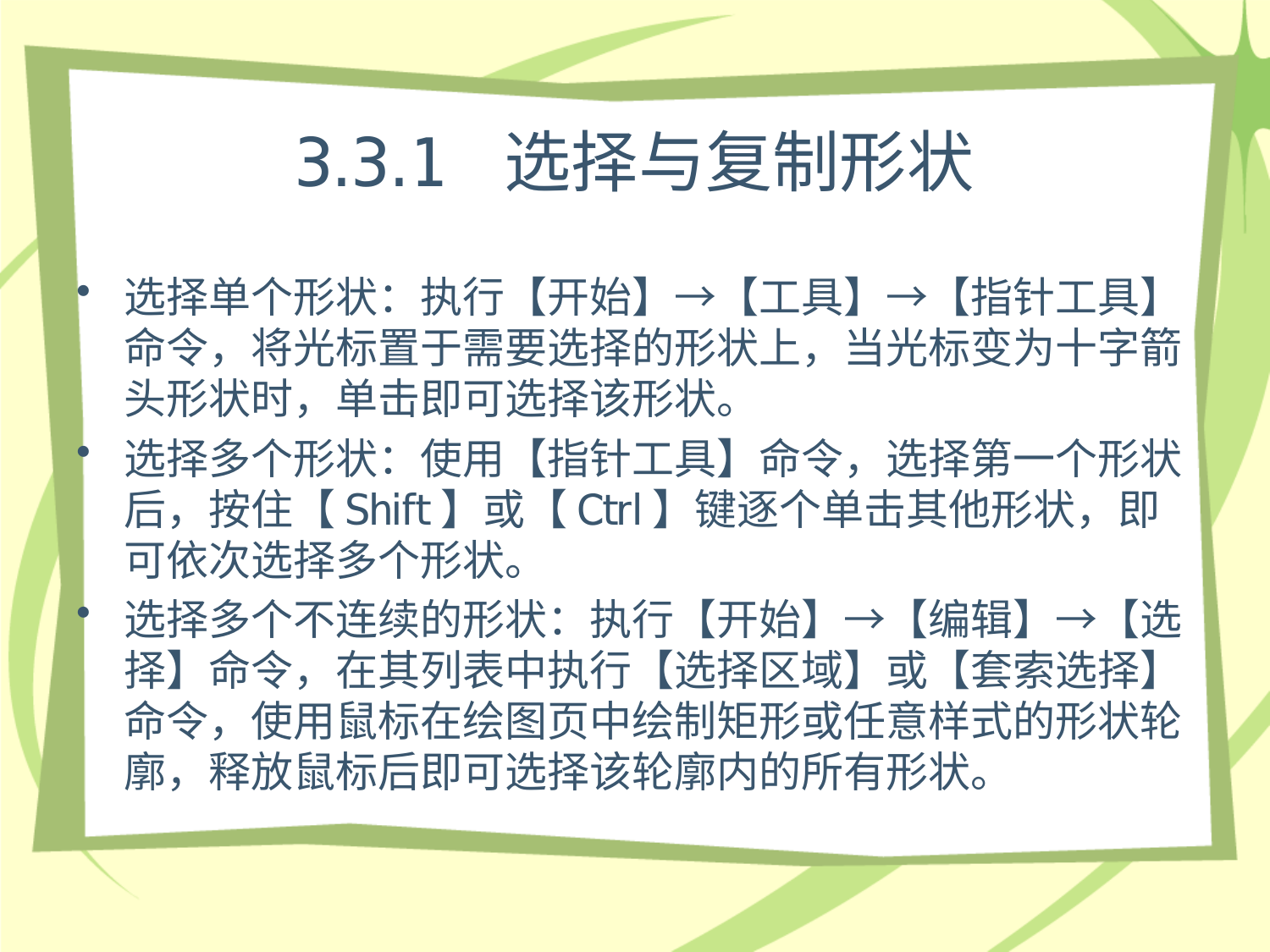

# 3.3.1  选择与复制形状
选择单个形状：执行【开始】→【工具】→【指针工具】命令，将光标置于需要选择的形状上，当光标变为十字箭头形状时，单击即可选择该形状。
选择多个形状：使用【指针工具】命令，选择第一个形状后，按住【Shift】或【Ctrl】键逐个单击其他形状，即可依次选择多个形状。
选择多个不连续的形状：执行【开始】→【编辑】→【选择】命令，在其列表中执行【选择区域】或【套索选择】命令，使用鼠标在绘图页中绘制矩形或任意样式的形状轮廓，释放鼠标后即可选择该轮廓内的所有形状。